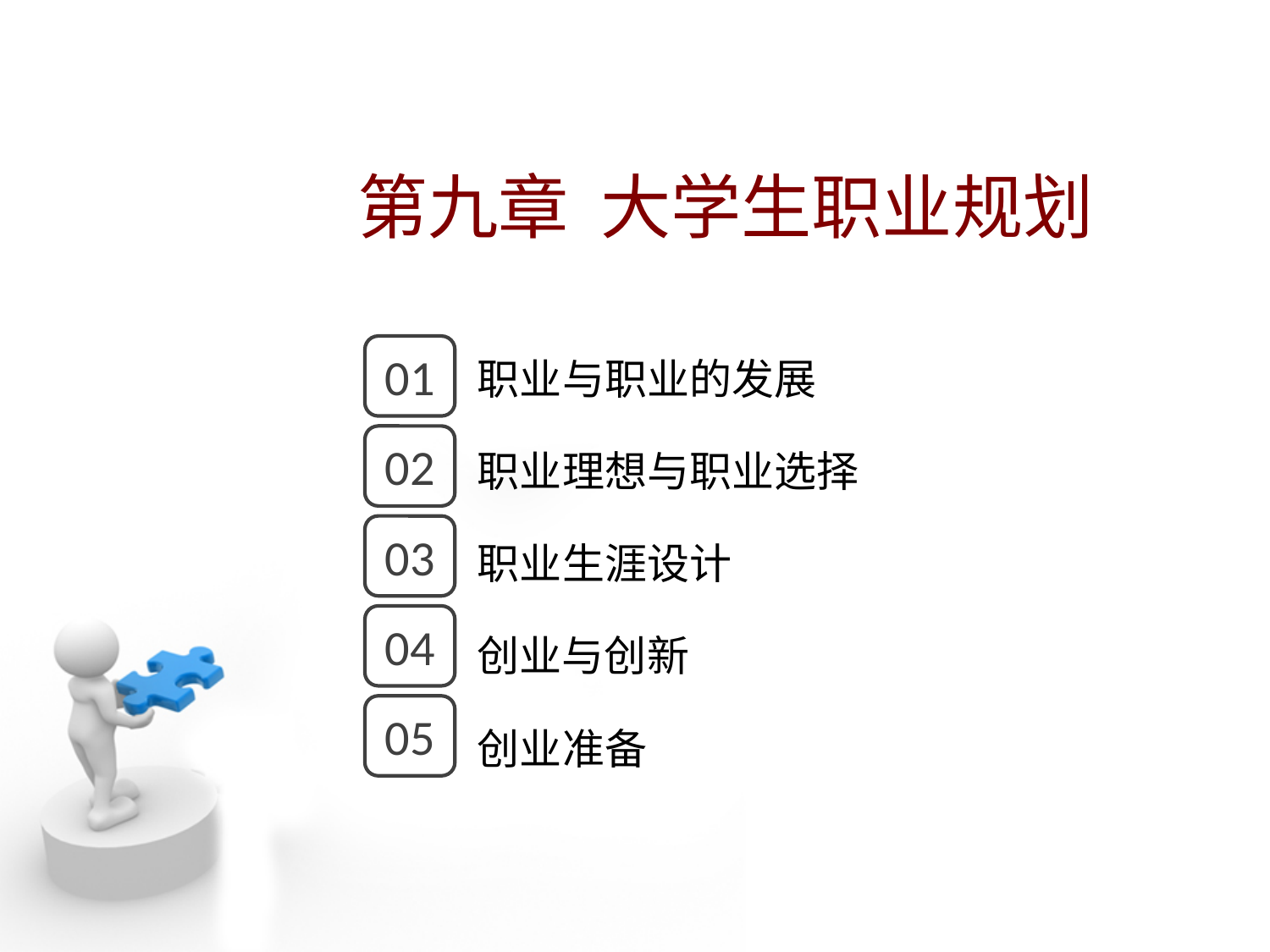

第九章  大学生职业规划
点击添加文本
01
职业与职业的发展
点击添加文本
02
职业理想与职业选择
03
职业生涯设计
点击添加文本
04
创业与创新
05
创业准备
点击添加文本